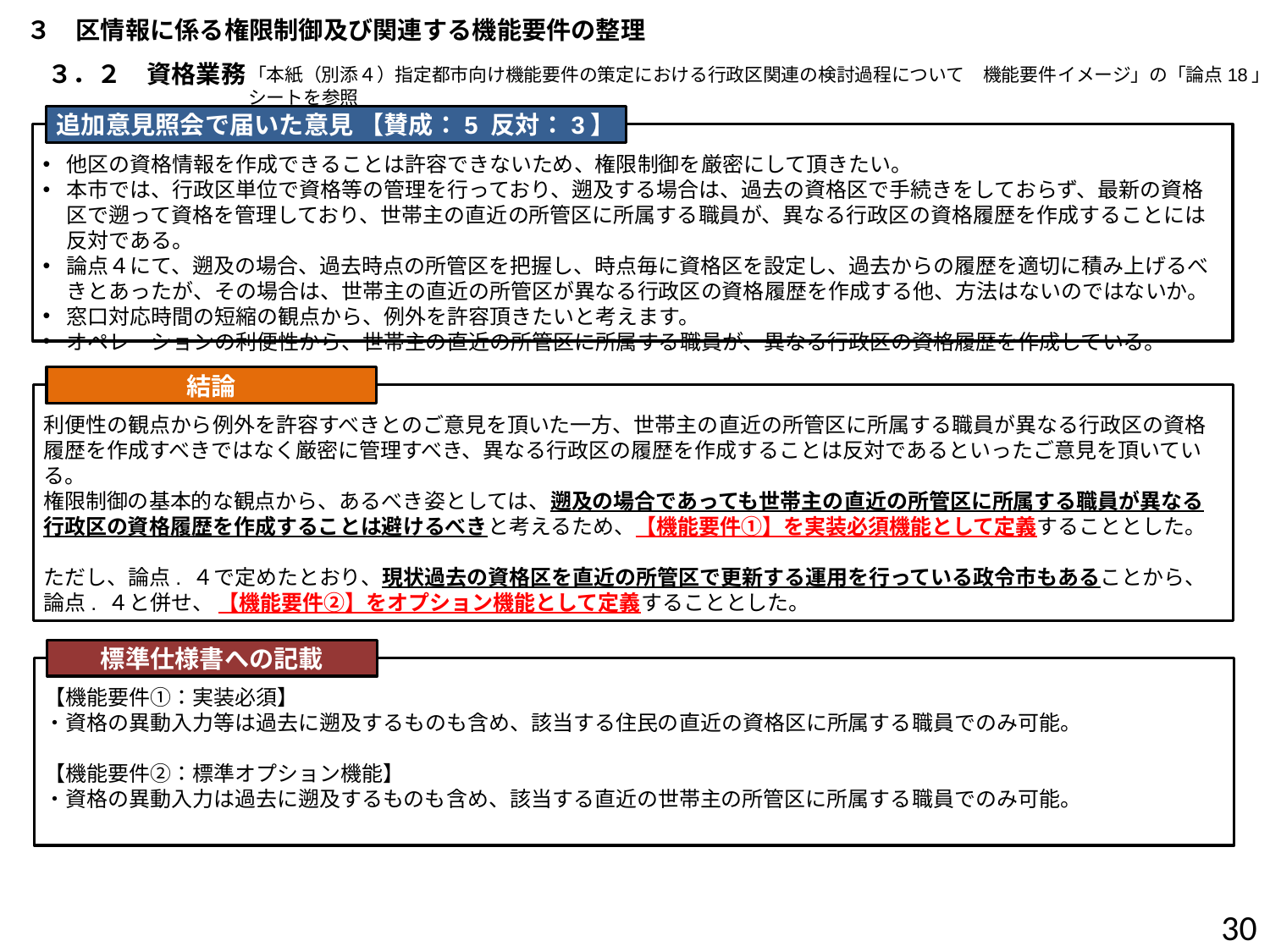

３　区情報に係る権限制御及び関連する機能要件の整理
３．２　資格業務
「本紙（別添４）指定都市向け機能要件の策定における行政区関連の検討過程について　機能要件イメージ」の「論点18」シートを参照
追加意見照会で届いた意見 【賛成：5 反対：3】

他区の資格情報を作成できることは許容できないため、権限制御を厳密にして頂きたい。
本市では、行政区単位で資格等の管理を行っており、遡及する場合は、過去の資格区で手続きをしておらず、最新の資格区で遡って資格を管理しており、世帯主の直近の所管区に所属する職員が、異なる行政区の資格履歴を作成することには反対である。
論点４にて、遡及の場合、過去時点の所管区を把握し、時点毎に資格区を設定し、過去からの履歴を適切に積み上げるべきとあったが、その場合は、世帯主の直近の所管区が異なる行政区の資格履歴を作成する他、方法はないのではないか。
窓口対応時間の短縮の観点から、例外を許容頂きたいと考えます。
オペレーションの利便性から、世帯主の直近の所管区に所属する職員が、異なる行政区の資格履歴を作成している。
結論

利便性の観点から例外を許容すべきとのご意見を頂いた一方、世帯主の直近の所管区に所属する職員が異なる行政区の資格履歴を作成すべきではなく厳密に管理すべき、異なる行政区の履歴を作成することは反対であるといったご意見を頂いている。
権限制御の基本的な観点から、あるべき姿としては、遡及の場合であっても世帯主の直近の所管区に所属する職員が異なる行政区の資格履歴を作成することは避けるべきと考えるため、【機能要件①】を実装必須機能として定義することとした。

ただし、論点. ４で定めたとおり、現状過去の資格区を直近の所管区で更新する運用を行っている政令市もあることから、論点. ４と併せ、 【機能要件②】をオプション機能として定義することとした。
標準仕様書への記載

【機能要件①：実装必須】
・資格の異動入力等は過去に遡及するものも含め、該当する住民の直近の資格区に所属する職員でのみ可能。

【機能要件②：標準オプション機能】
・資格の異動入力は過去に遡及するものも含め、該当する直近の世帯主の所管区に所属する職員でのみ可能。

30